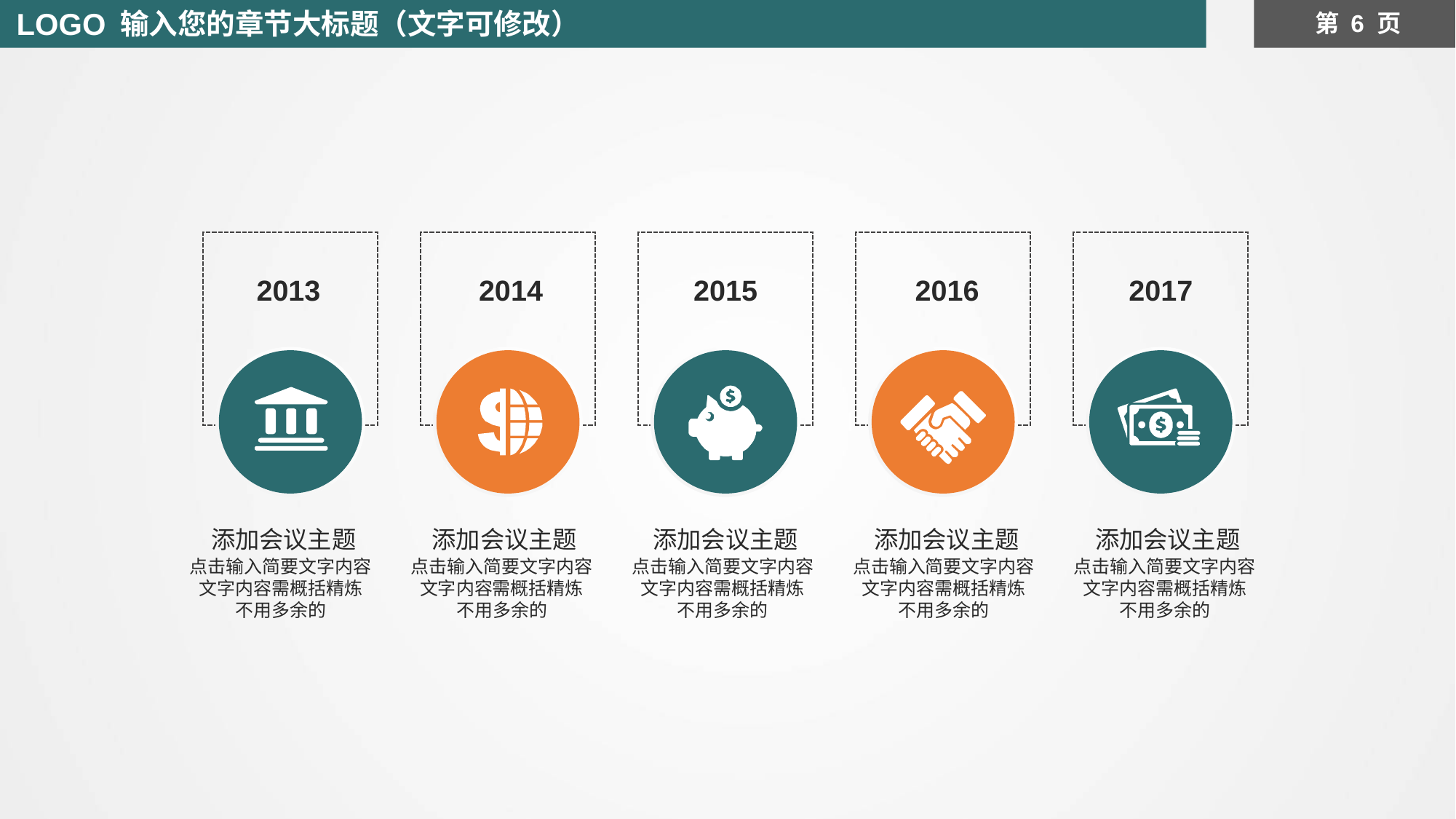

LOGO
输入您的章节大标题（文字可修改）
第 6 页

2013

2014

2015

2016

2017

添加会议主题
点击输入简要文字内容
文字内容需概括精炼
不用多余的
添加会议主题
点击输入简要文字内容
文字内容需概括精炼
不用多余的
添加会议主题
点击输入简要文字内容
文字内容需概括精炼
不用多余的
添加会议主题
点击输入简要文字内容
文字内容需概括精炼
不用多余的
添加会议主题
点击输入简要文字内容
文字内容需概括精炼
不用多余的